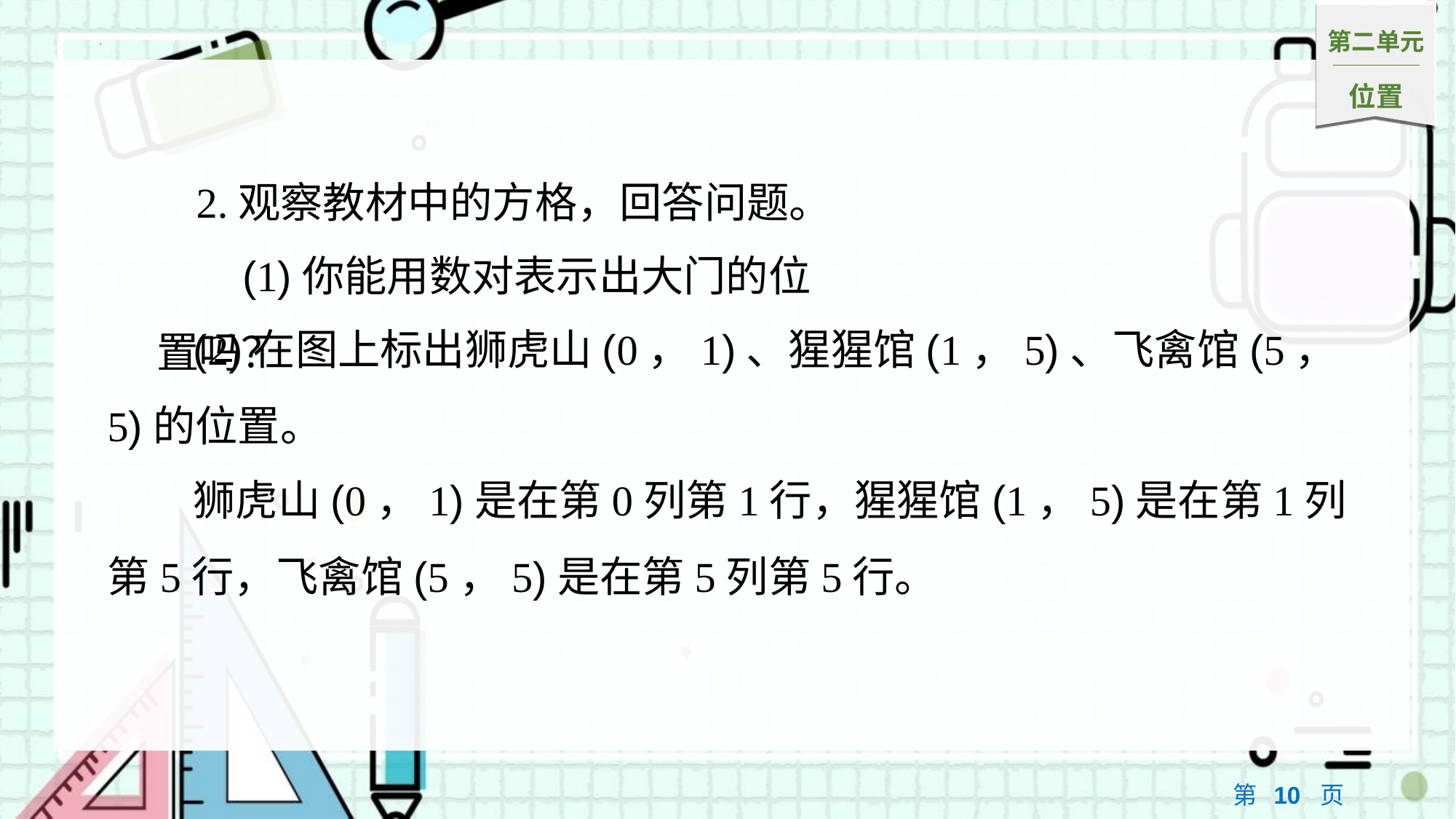

2.观察教材中的方格，回答问题。
(1)你能用数对表示出大门的位置吗？
(2)在图上标出狮虎山(0，1)、猩猩馆(1，5)、飞禽馆(5，5)的位置。
狮虎山(0，1)是在第0列第1行，猩猩馆(1，5)是在第1列第5行，飞禽馆(5，5)是在第5列第5行。